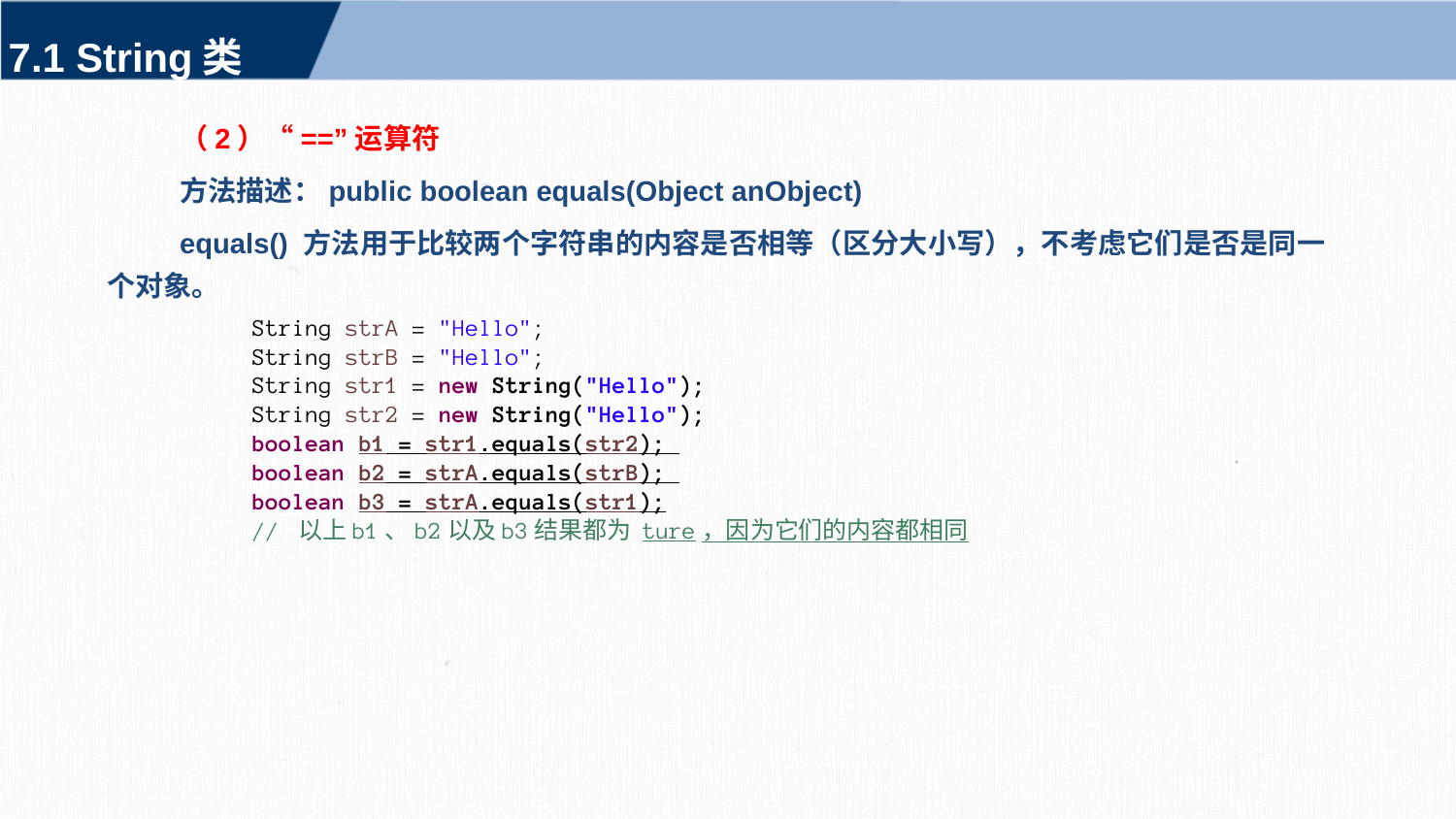

7.1 String类

（2）“==”运算符
方法描述：public boolean equals(Object anObject)
equals() 方法用于比较两个字符串的内容是否相等（区分大小写），不考虑它们是否是同一个对象。
String strA = "Hello";
String strB = "Hello";
String str1 = new String("Hello");
String str2 = new String("Hello");
boolean b1 = str1.equals(str2);
boolean b2 = strA.equals(strB);
boolean b3 = strA.equals(str1);
// 以上b1、b2以及b3结果都为 ture，因为它们的内容都相同